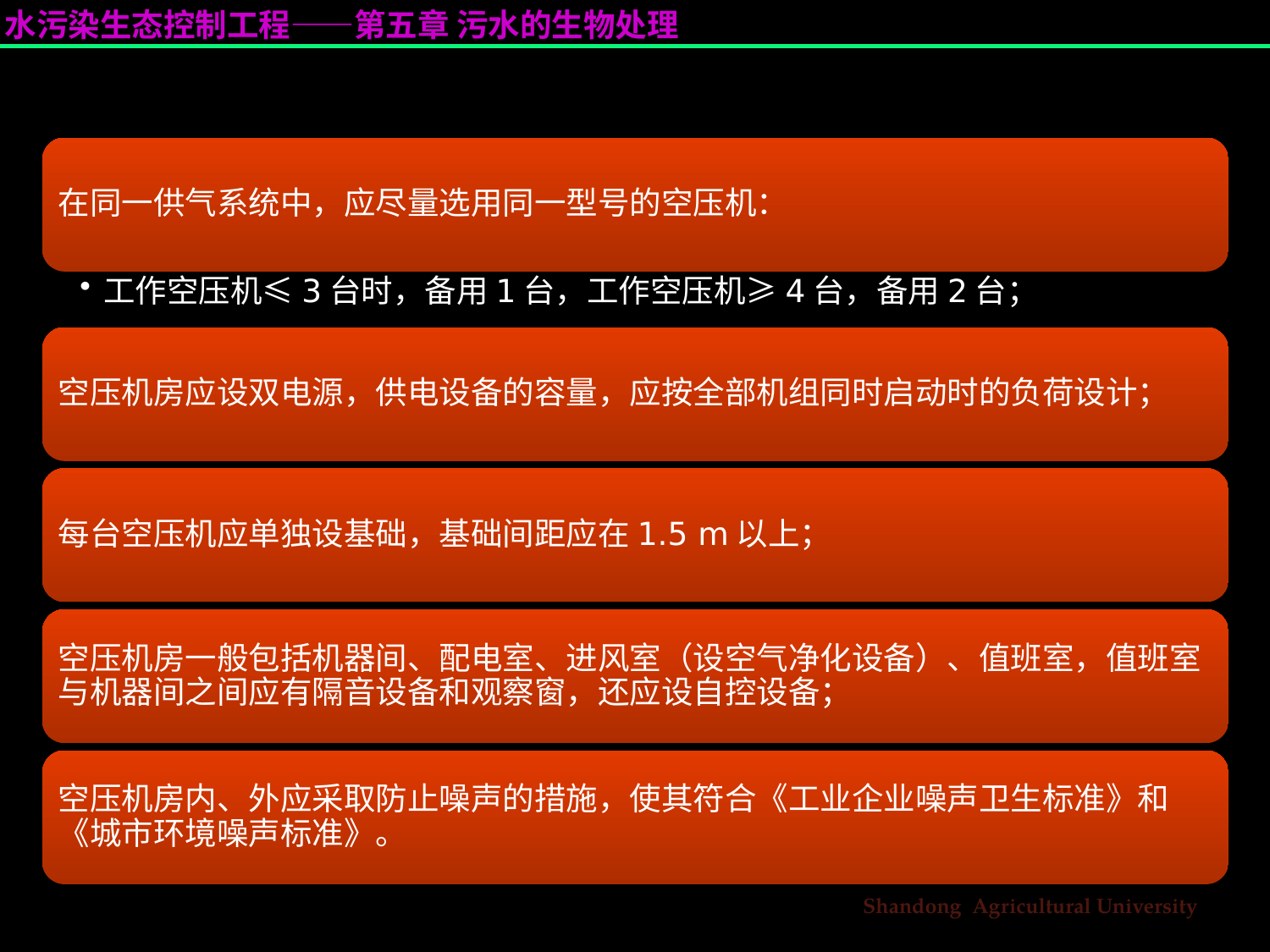

在同一供气系统中，应尽量选用同一型号的空压机：
工作空压机≤3台时，备用1台，工作空压机≥4台，备用2台；
空压机房应设双电源，供电设备的容量，应按全部机组同时启动时的负荷设计；
每台空压机应单独设基础，基础间距应在1.5 m以上；
空压机房一般包括机器间、配电室、进风室（设空气净化设备）、值班室，值班室与机器间之间应有隔音设备和观察窗，还应设自控设备；
空压机房内、外应采取防止噪声的措施，使其符合《工业企业噪声卫生标准》和《城市环境噪声标准》。